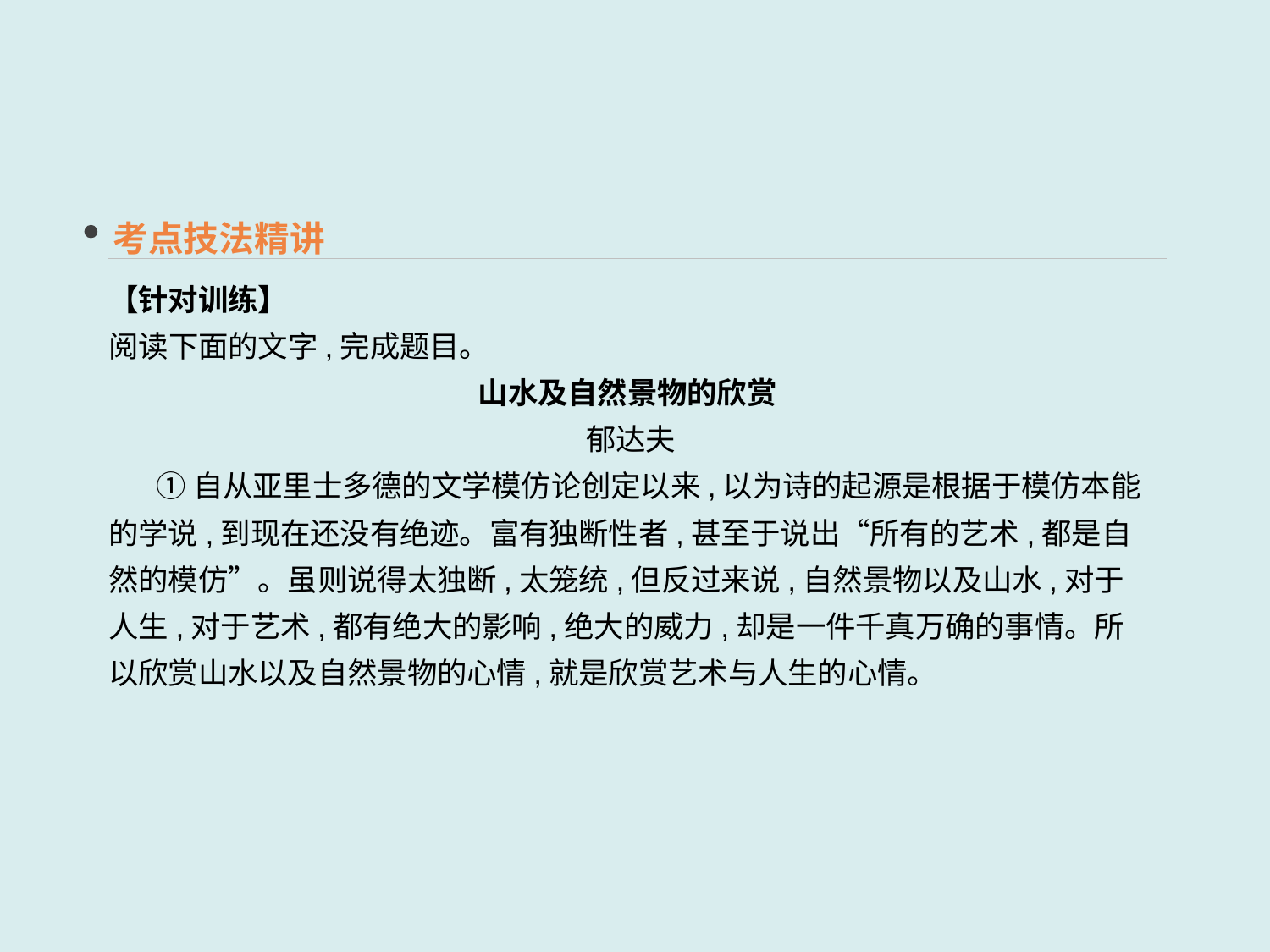

考点技法精讲

【针对训练】
阅读下面的文字,完成题目。
山水及自然景物的欣赏
郁达夫
       ①自从亚里士多德的文学模仿论创定以来,以为诗的起源是根据于模仿本能的学说,到现在还没有绝迹。富有独断性者,甚至于说出“所有的艺术,都是自然的模仿”。虽则说得太独断,太笼统,但反过来说,自然景物以及山水,对于人生,对于艺术,都有绝大的影响,绝大的威力,却是一件千真万确的事情。所以欣赏山水以及自然景物的心情,就是欣赏艺术与人生的心情。